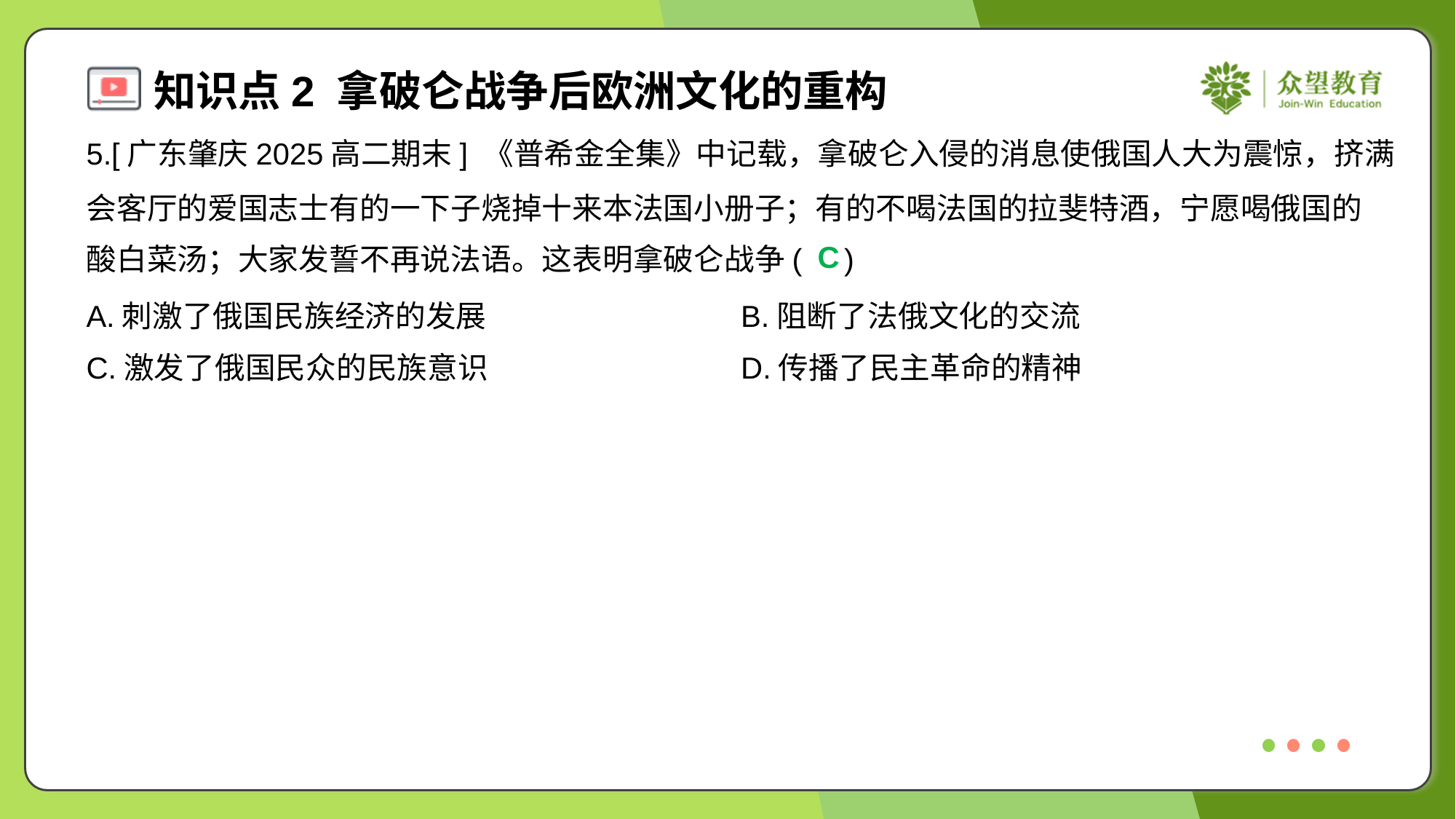

5.[广东肇庆2025高二期末] 《普希金全集》中记载，拿破仑入侵的消息使俄国人大为震惊，挤满
会客厅的爱国志士有的一下子烧掉十来本法国小册子；有的不喝法国的拉斐特酒，宁愿喝俄国的
酸白菜汤；大家发誓不再说法语。这表明拿破仑战争(     )
C
A.刺激了俄国民族经济的发展	B.阻断了法俄文化的交流
C.激发了俄国民众的民族意识	D.传播了民主革命的精神